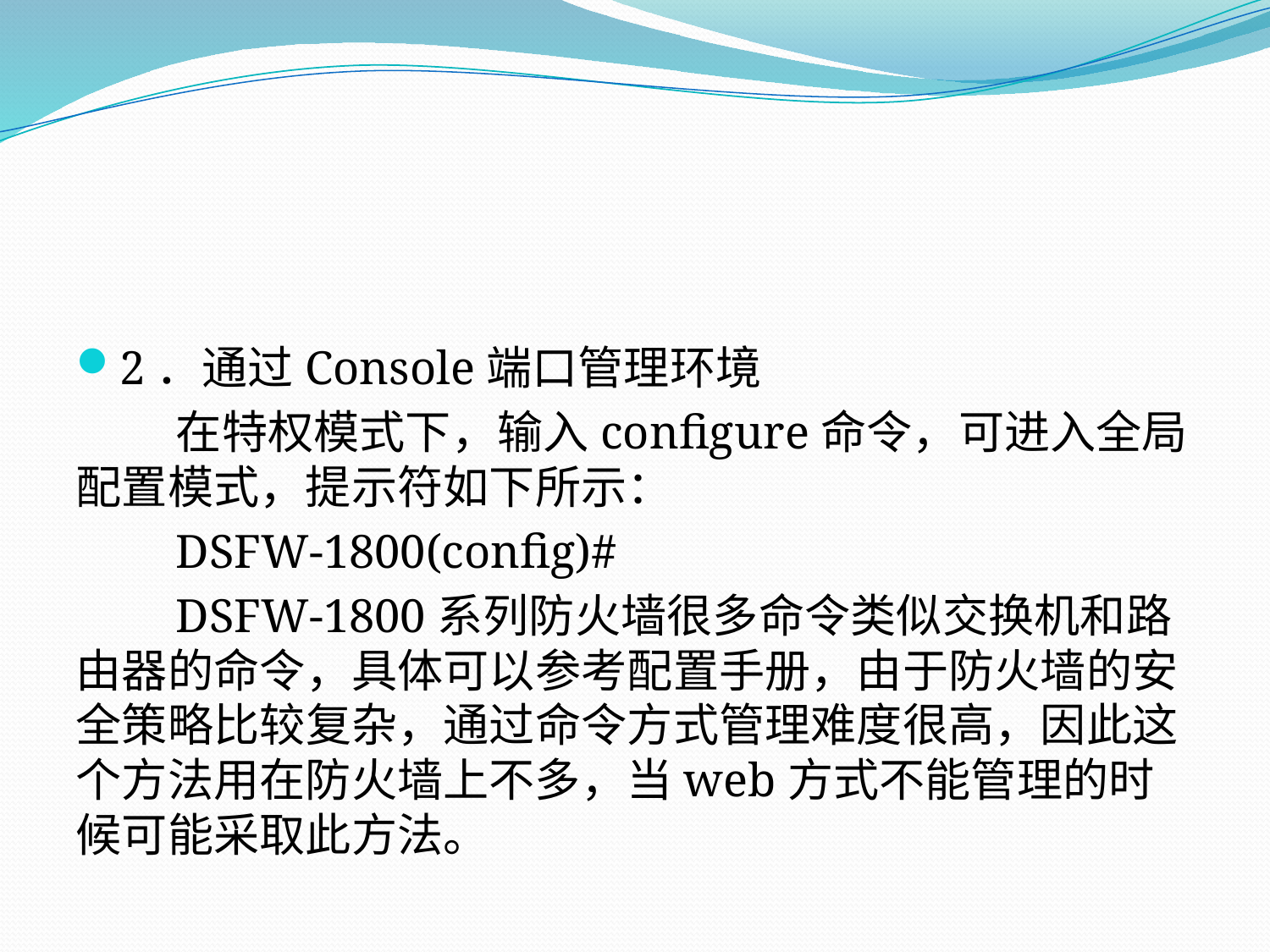

#

2．通过Console端口管理环境
在特权模式下，输入configure命令，可进入全局配置模式，提示符如下所示：
DSFW-1800(config)#
DSFW-1800系列防火墙很多命令类似交换机和路由器的命令，具体可以参考配置手册，由于防火墙的安全策略比较复杂，通过命令方式管理难度很高，因此这个方法用在防火墙上不多，当web方式不能管理的时候可能采取此方法。